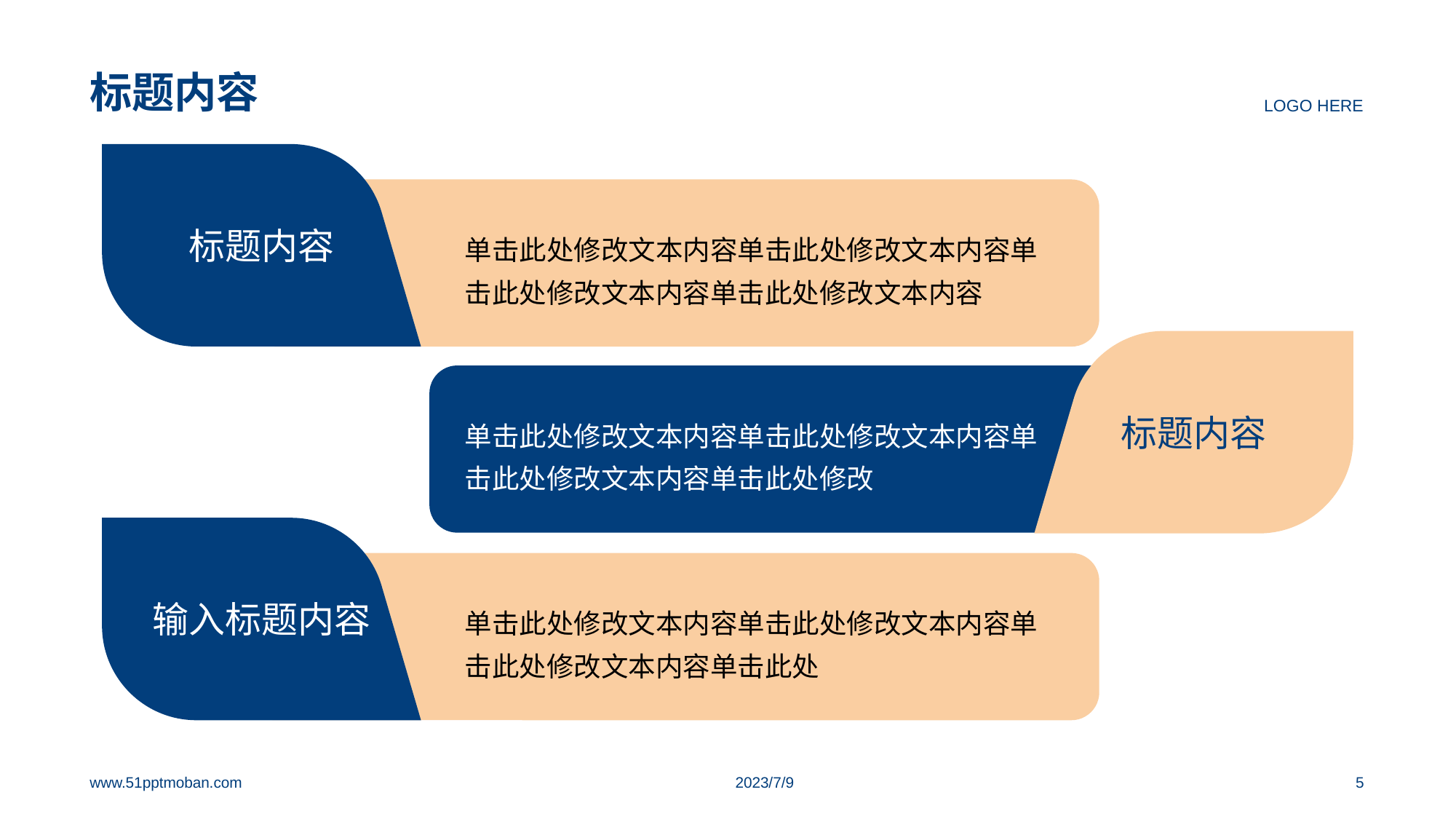

# 标题内容
LOGO HERE

标题内容
单击此处修改文本内容单击此处修改文本内容单击此处修改文本内容单击此处修改文本内容

单击此处修改文本内容单击此处修改文本内容单击此处修改文本内容单击此处修改
标题内容

输入标题内容
单击此处修改文本内容单击此处修改文本内容单击此处修改文本内容单击此处
www.51pptmoban.com
2023/7/9
5